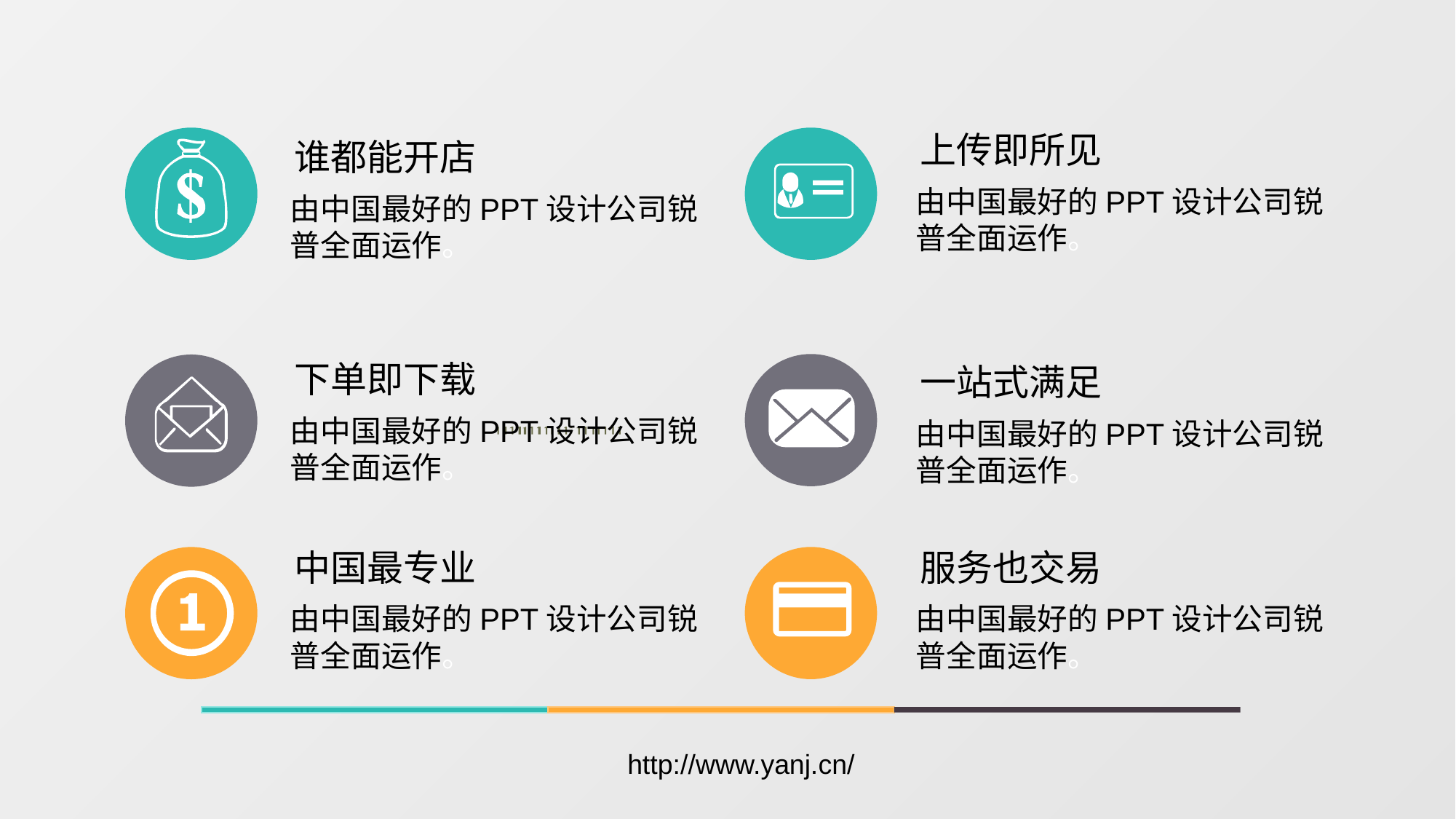

上传即所见
由中国最好的PPT设计公司锐普全面运作。

谁都能开店
由中国最好的PPT设计公司锐普全面运作。
下单即下载
由中国最好的PPT设计公司锐普全面运作。
一站式满足
由中国最好的PPT设计公司锐普全面运作。

中国最专业
由中国最好的PPT设计公司锐普全面运作。
服务也交易
由中国最好的PPT设计公司锐普全面运作。

http://www.yanj.cn/